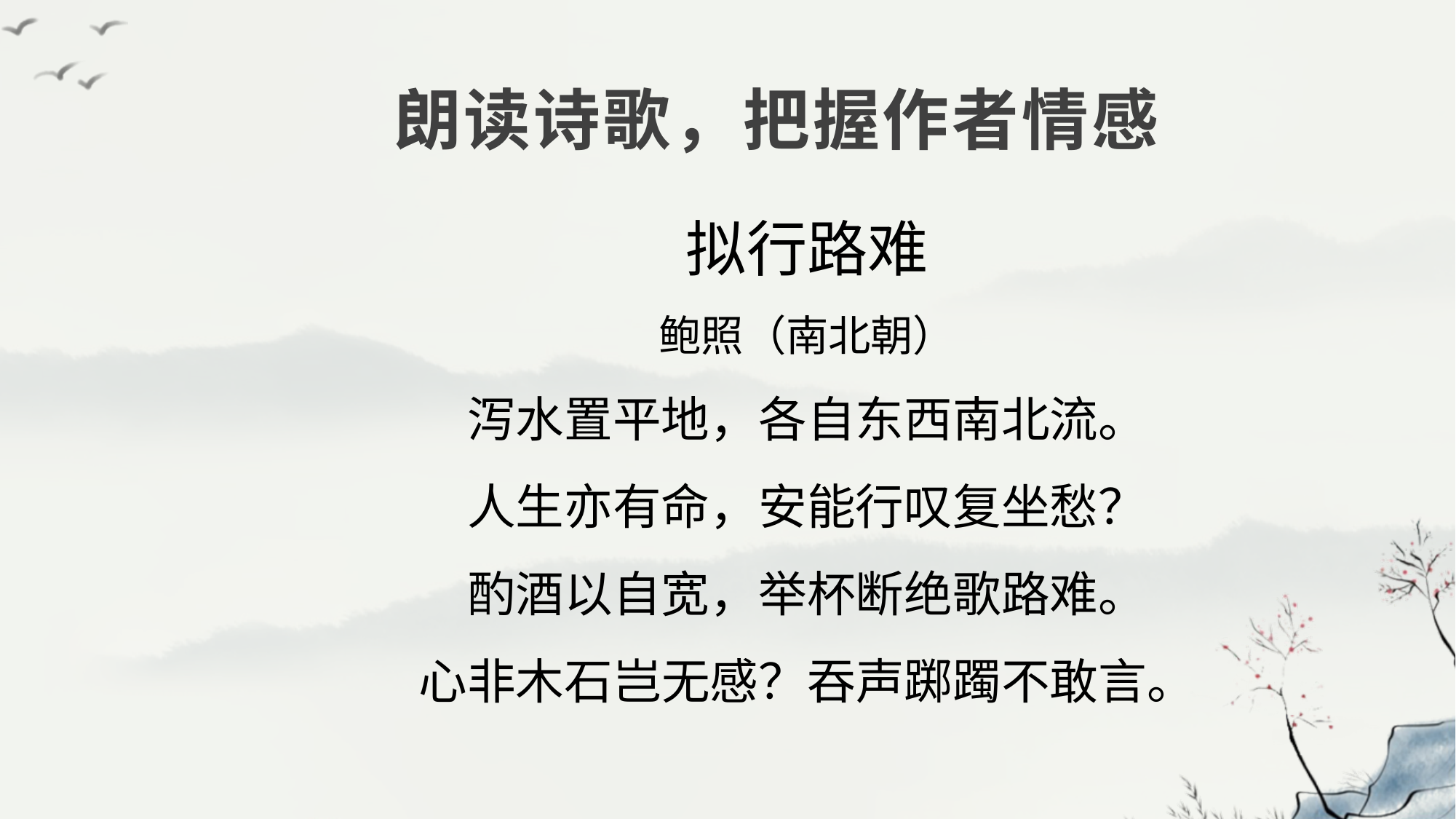

# 朗读诗歌，把握作者情感
拟行路难
鲍照（南北朝）
泻水置平地，各自东西南北流。
人生亦有命，安能行叹复坐愁？
酌酒以自宽，举杯断绝歌路难。
心非木石岂无感？吞声踯躅不敢言。